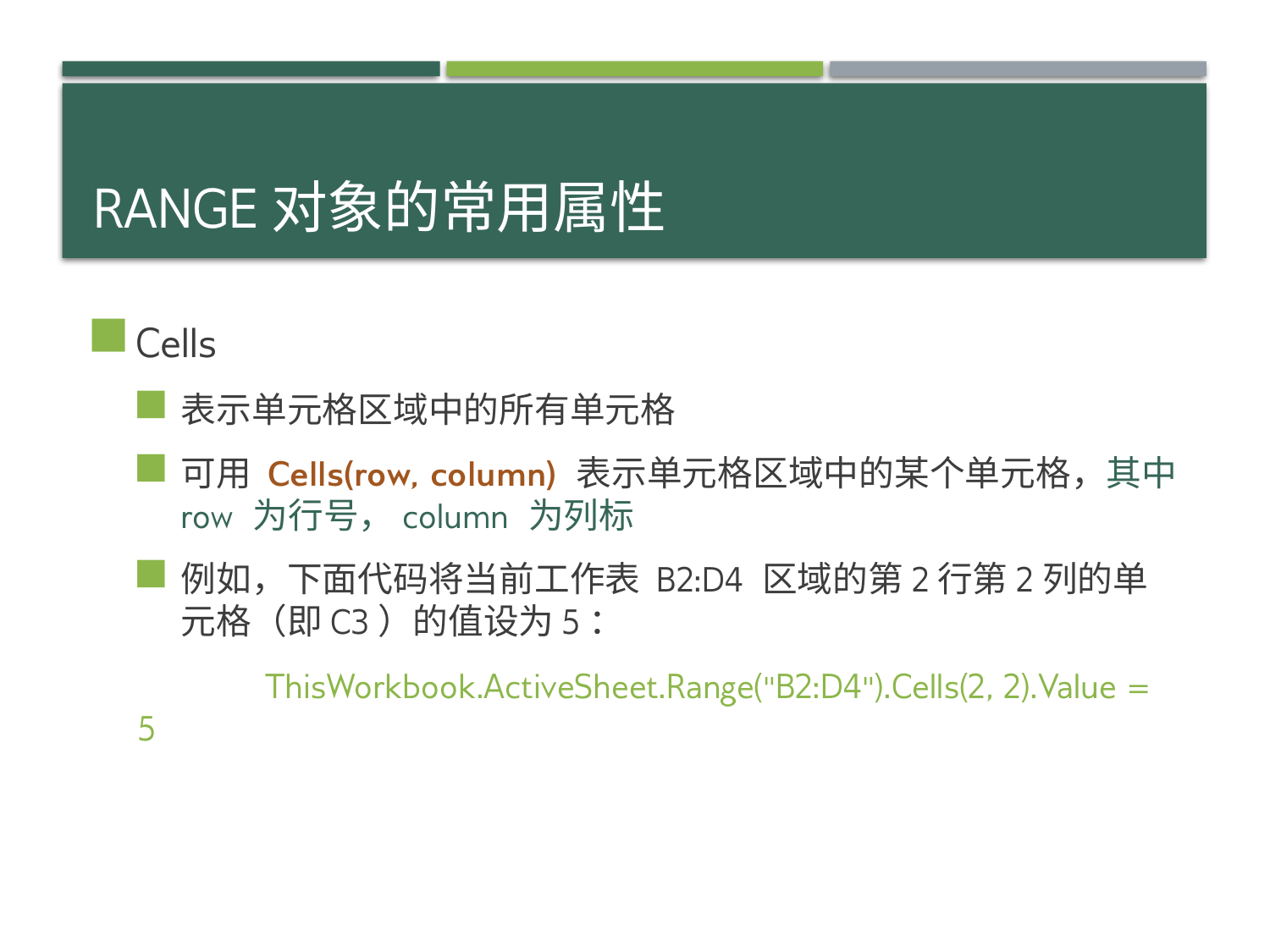

# Range对象的常用属性
Cells
表示单元格区域中的所有单元格
可用 Cells(row, column) 表示单元格区域中的某个单元格，其中row 为行号，column 为列标
例如，下面代码将当前工作表 B2:D4 区域的第2行第2列的单元格（即C3）的值设为5：
	ThisWorkbook.ActiveSheet.Range("B2:D4").Cells(2, 2).Value = 5